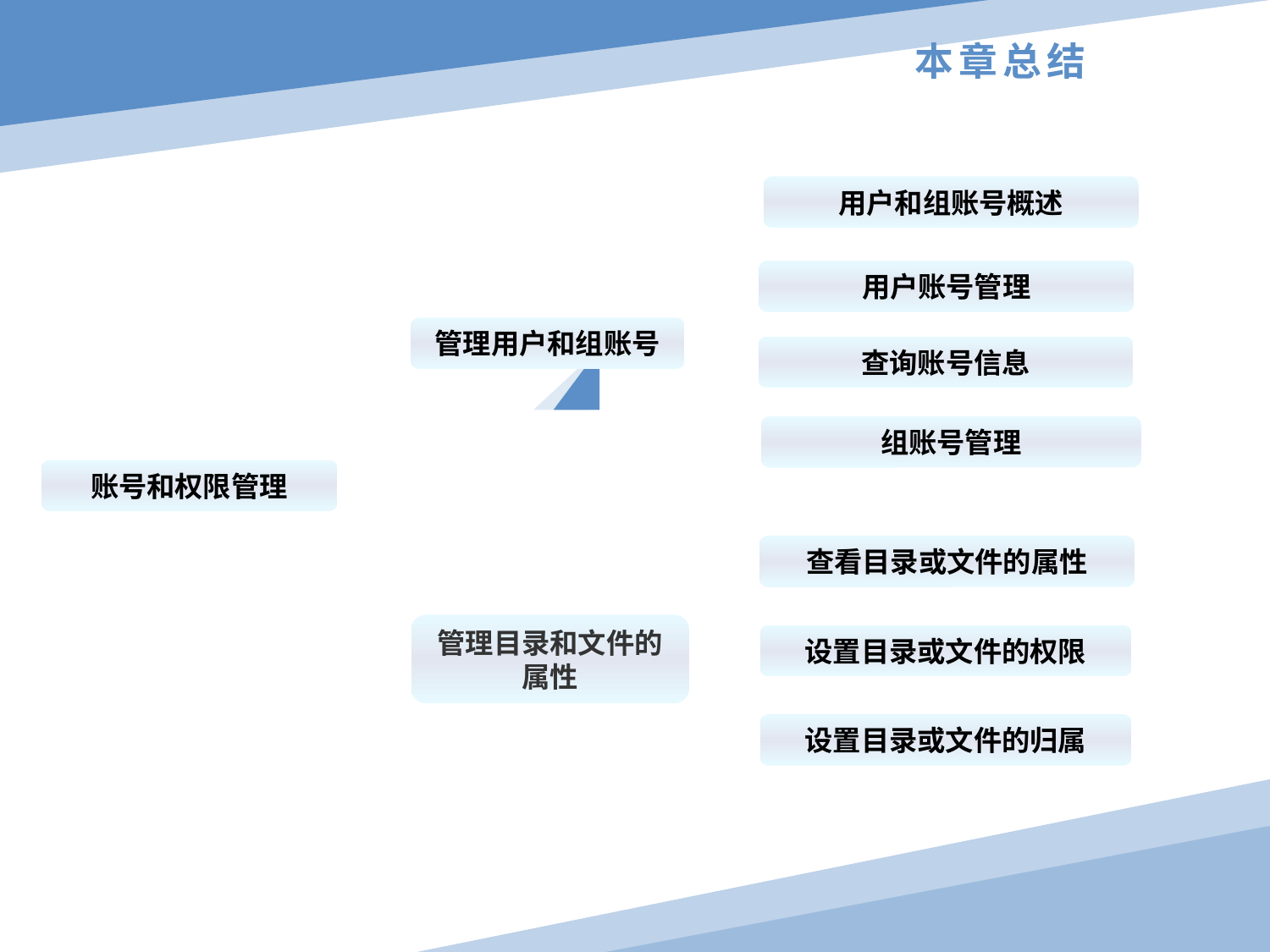

# 本章总结
用户和组账号概述
用户账号管理
管理用户和组账号
查询账号信息
组账号管理
账号和权限管理
查看目录或文件的属性
管理目录和文件的属性
设置目录或文件的权限
设置目录或文件的归属